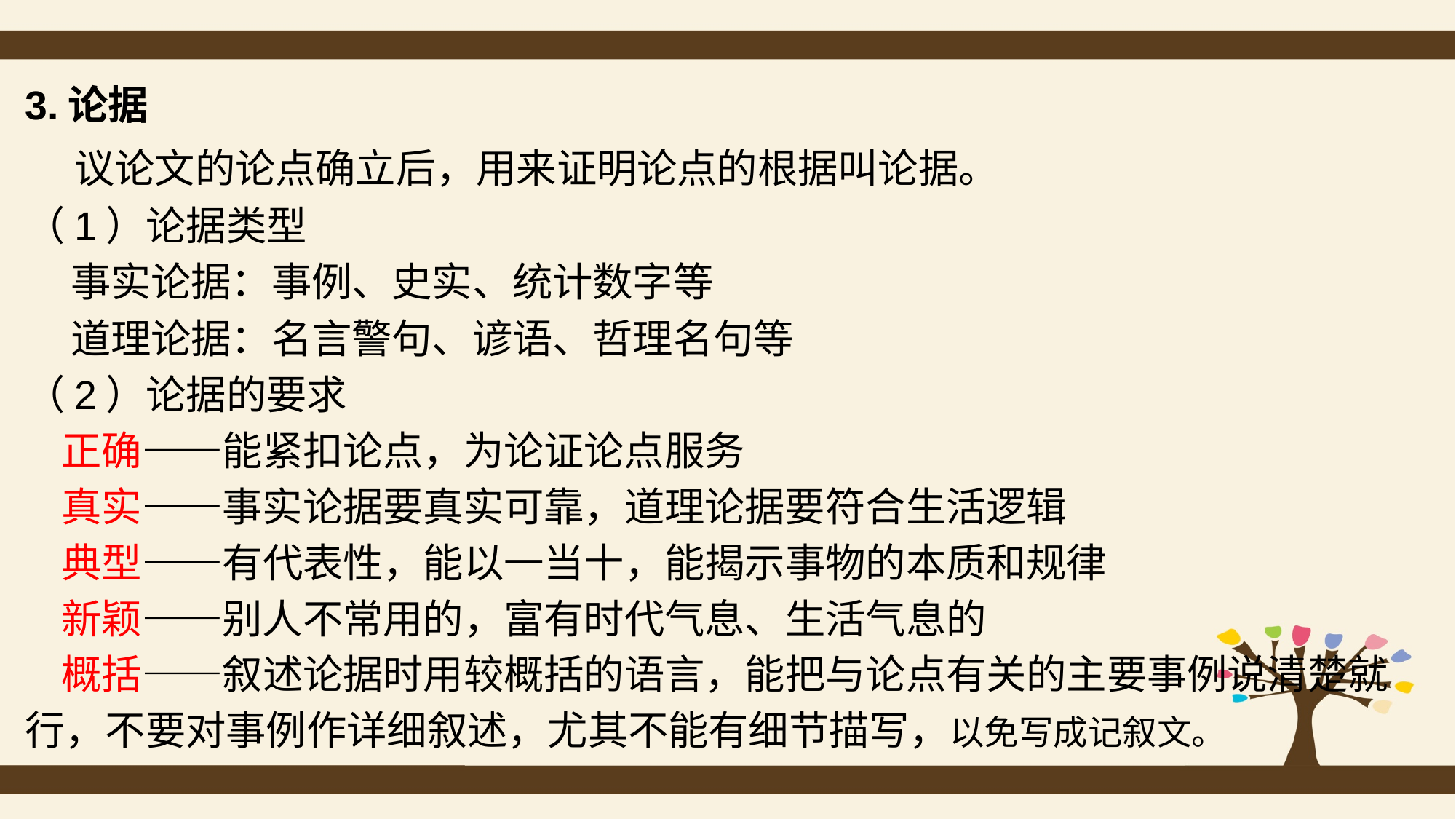

3.论据
    议论文的论点确立后，用来证明论点的根据叫论据。
（1）论据类型
    事实论据：事例、史实、统计数字等
    道理论据：名言警句、谚语、哲理名句等
（2）论据的要求
   正确——能紧扣论点，为论证论点服务
   真实——事实论据要真实可靠，道理论据要符合生活逻辑
   典型——有代表性，能以一当十，能揭示事物的本质和规律
   新颖——别人不常用的，富有时代气息、生活气息的
   概括——叙述论据时用较概括的语言，能把与论点有关的主要事例说清楚就行，不要对事例作详细叙述，尤其不能有细节描写，以免写成记叙文。